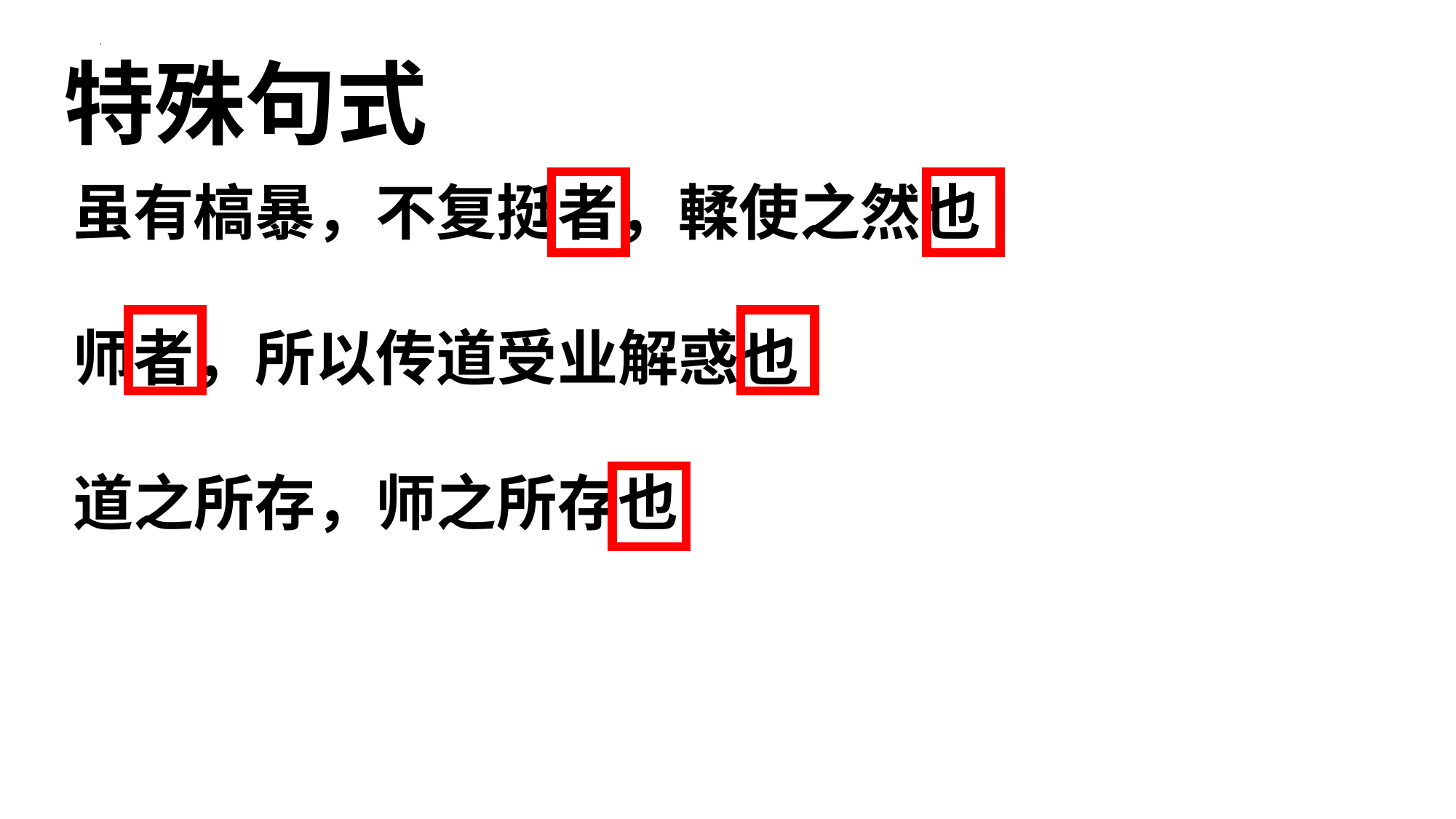

特殊句式
虽有槁暴，不复挺者，輮使之然也

师者，所以传道受业解惑也

道之所存，师之所存也